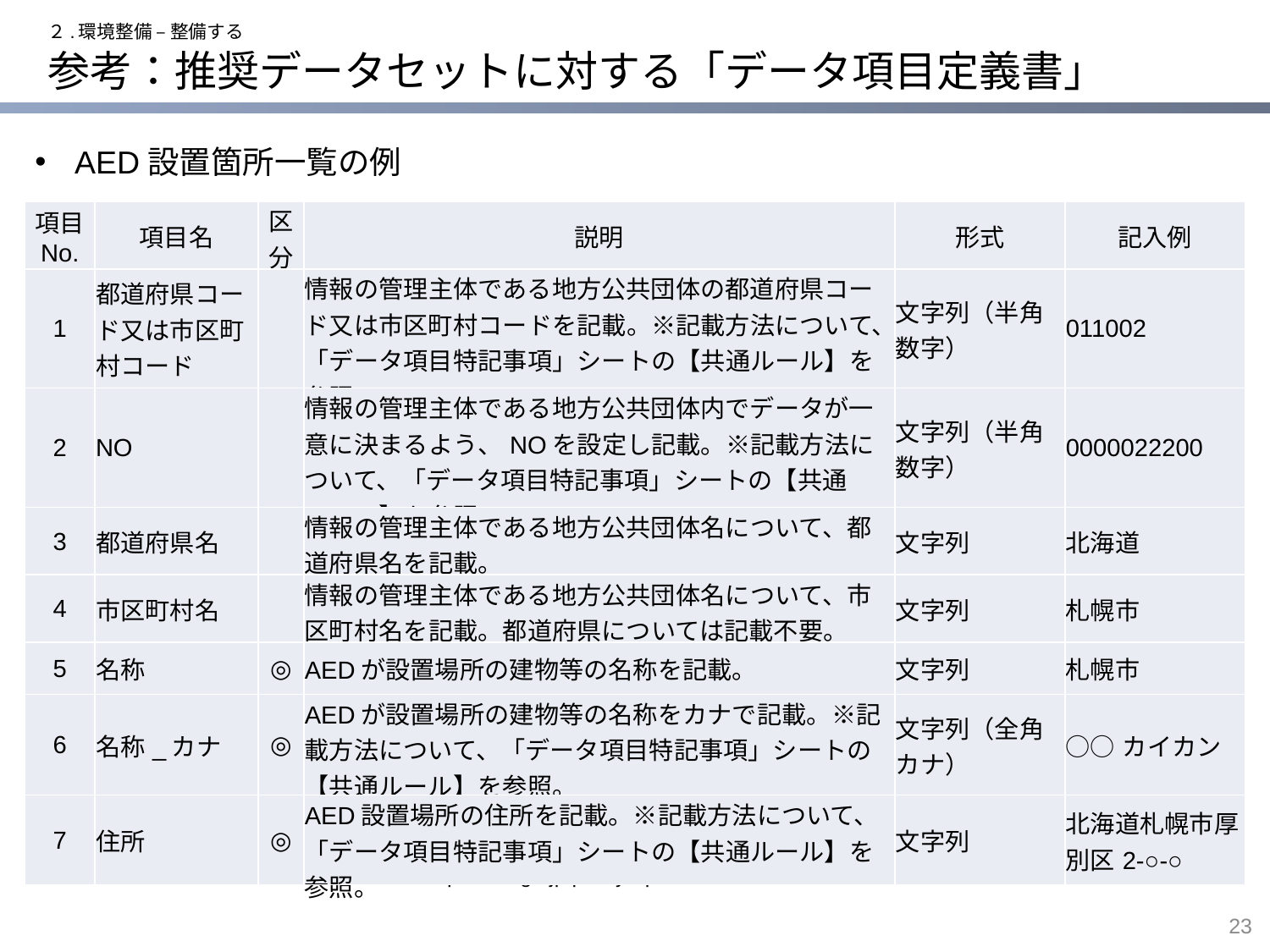

２.環境整備 – 整備する
# 参考：推奨データセットに対する「データ項目定義書」
AED設置箇所一覧の例
| 項目 No. | 項目名 | 区分 | 説明 | 形式 | 記入例 |
| --- | --- | --- | --- | --- | --- |
| 1 | 都道府県コード又は市区町村コード |  | 情報の管理主体である地方公共団体の都道府県コード又は市区町村コードを記載。※記載方法について、「データ項目特記事項」シートの【共通ルール】を参照。 | 文字列（半角数字） | 011002 |
| 2 | NO |  | 情報の管理主体である地方公共団体内でデータが一意に決まるよう、NOを設定し記載。※記載方法について、「データ項目特記事項」シートの【共通ルール】を参照。 | 文字列（半角数字） | 0000022200 |
| 3 | 都道府県名 |  | 情報の管理主体である地方公共団体名について、都道府県名を記載。 | 文字列 | 北海道 |
| 4 | 市区町村名 |  | 情報の管理主体である地方公共団体名について、市区町村名を記載。都道府県については記載不要。 | 文字列 | 札幌市 |
| 5 | 名称 | ◎ | AEDが設置場所の建物等の名称を記載。 | 文字列 | 札幌市 |
| 6 | 名称\_カナ | ◎ | AEDが設置場所の建物等の名称をカナで記載。※記載方法について、「データ項目特記事項」シートの【共通ルール】を参照。 | 文字列（全角カナ） | ○○カイカン |
| 7 | 住所 | ◎ | AED設置場所の住所を記載。※記載方法について、「データ項目特記事項」シートの【共通ルール】を参照。 | 文字列 | 北海道札幌市厚別区2-○-○ |
出典：推奨データセット（ベータ版）、https://cio.go.jp/policy-opendata
23